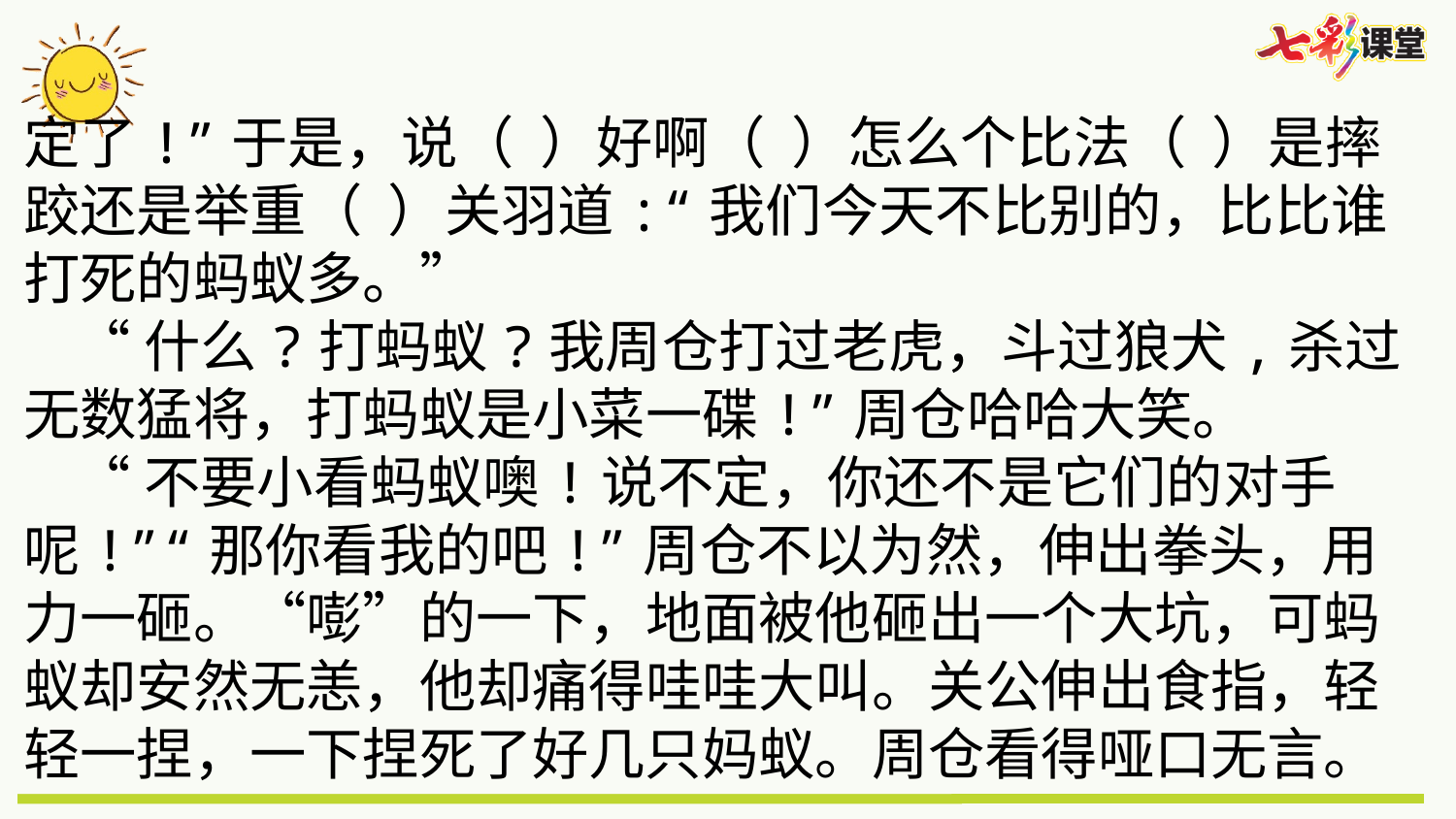

定了!”于是，说（  ）好啊（  ）怎么个比法（  ）是摔跤还是举重（  ）关羽道:“我们今天不比别的，比比谁打死的蚂蚁多。”
    “什么?打蚂蚁?我周仓打过老虎，斗过狼犬,杀过无数猛将，打蚂蚁是小菜一碟!”周仓哈哈大笑。
    “不要小看蚂蚁噢!说不定，你还不是它们的对手呢!”“那你看我的吧!”周仓不以为然，伸出拳头，用力一砸。“嘭”的一下，地面被他砸出一个大坑，可蚂蚁却安然无恙，他却痛得哇哇大叫。关公伸出食指，轻轻一捏，一下捏死了好几只妈蚁。周仓看得哑口无言。